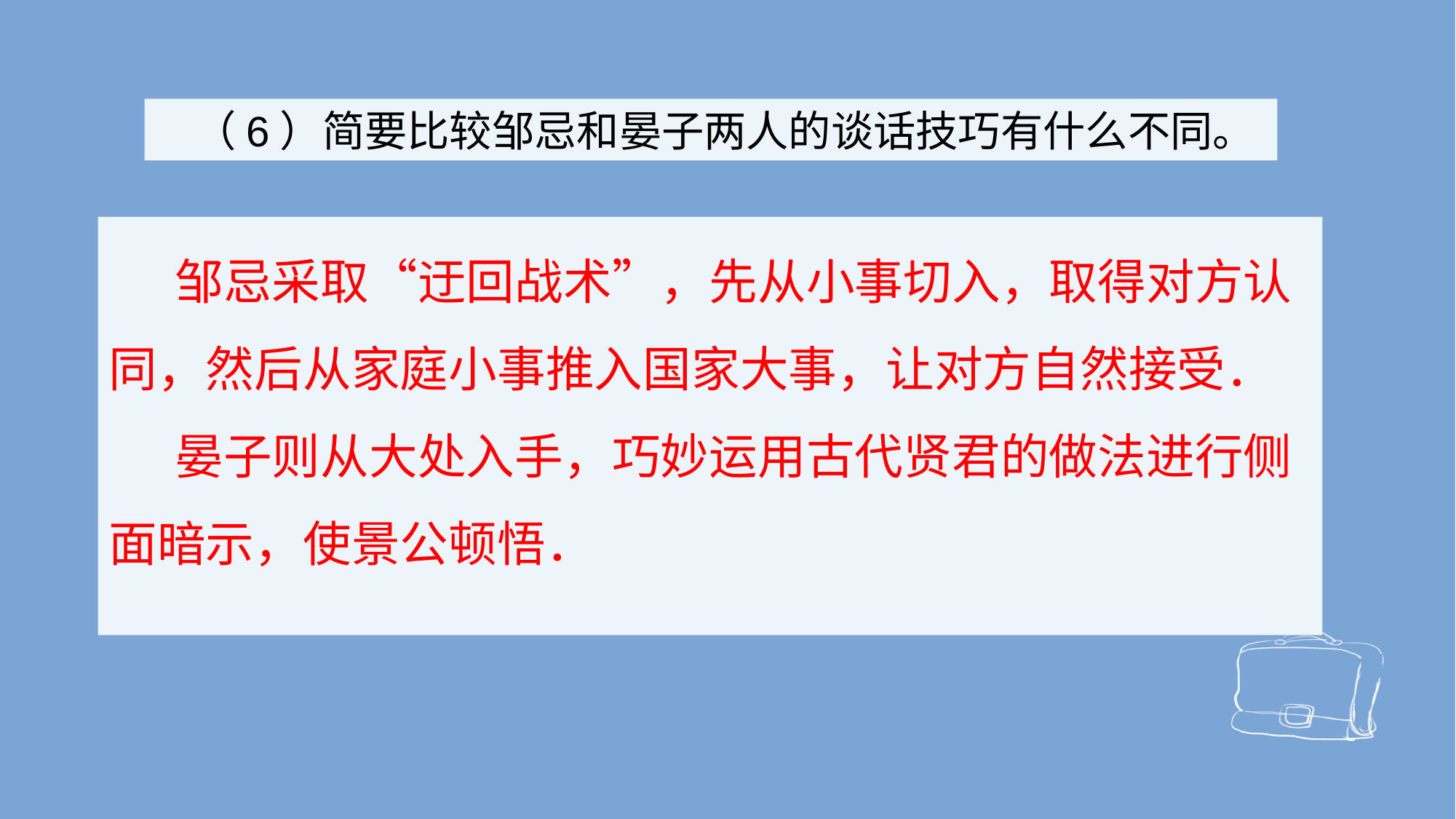

（6）简要比较邹忌和晏子两人的谈话技巧有什么不同。
     邹忌采取“迂回战术”，先从小事切入，取得对方认同，然后从家庭小事推入国家大事，让对方自然接受．
     晏子则从大处入手，巧妙运用古代贤君的做法进行侧面暗示，使景公顿悟．